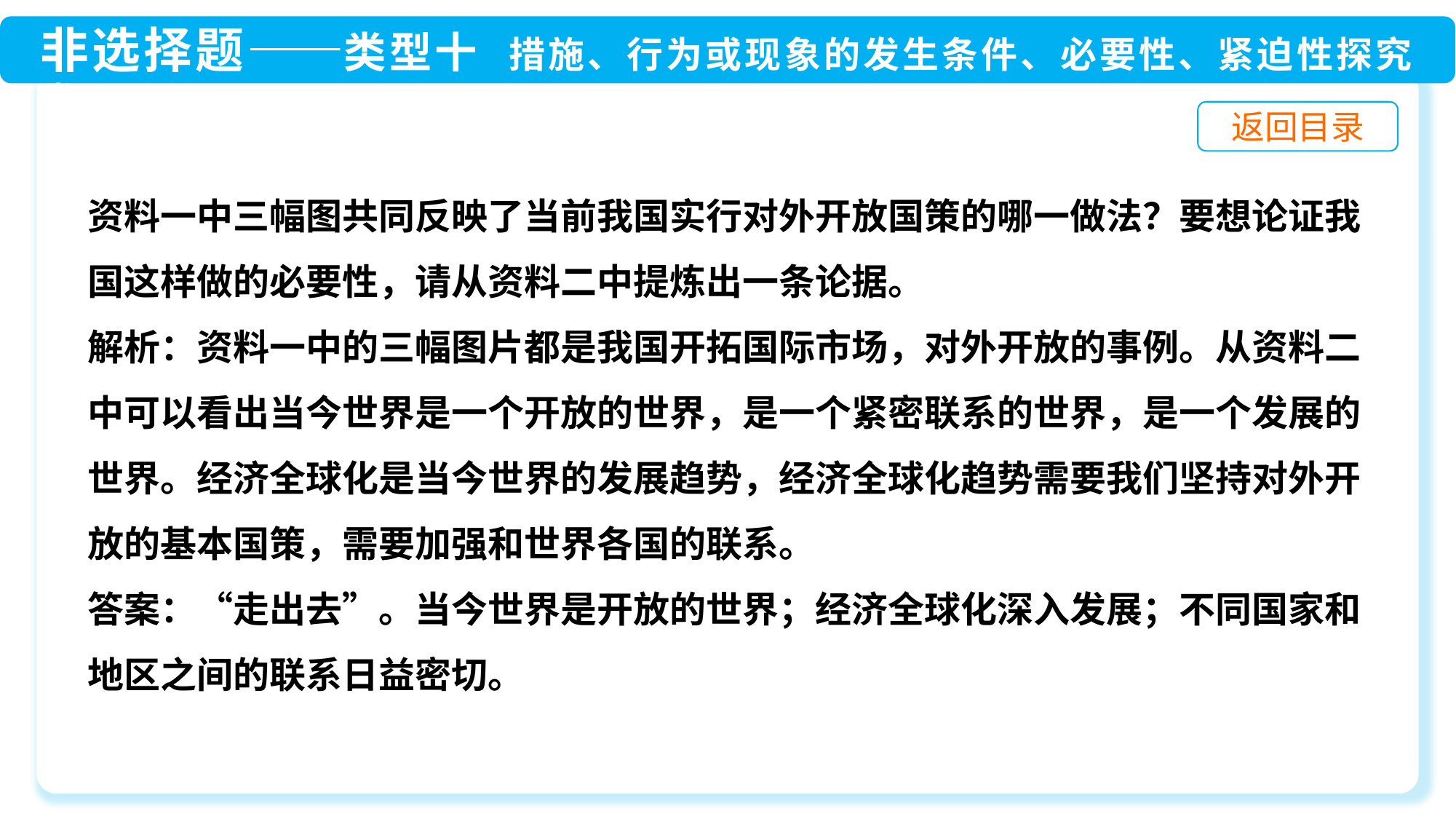

资料一中三幅图共同反映了当前我国实行对外开放国策的哪一做法？要想论证我国这样做的必要性，请从资料二中提炼出一条论据。
解析：资料一中的三幅图片都是我国开拓国际市场，对外开放的事例。从资料二中可以看出当今世界是一个开放的世界，是一个紧密联系的世界，是一个发展的世界。经济全球化是当今世界的发展趋势，经济全球化趋势需要我们坚持对外开放的基本国策，需要加强和世界各国的联系。
答案：“走出去”。当今世界是开放的世界；经济全球化深入发展；不同国家和地区之间的联系日益密切。